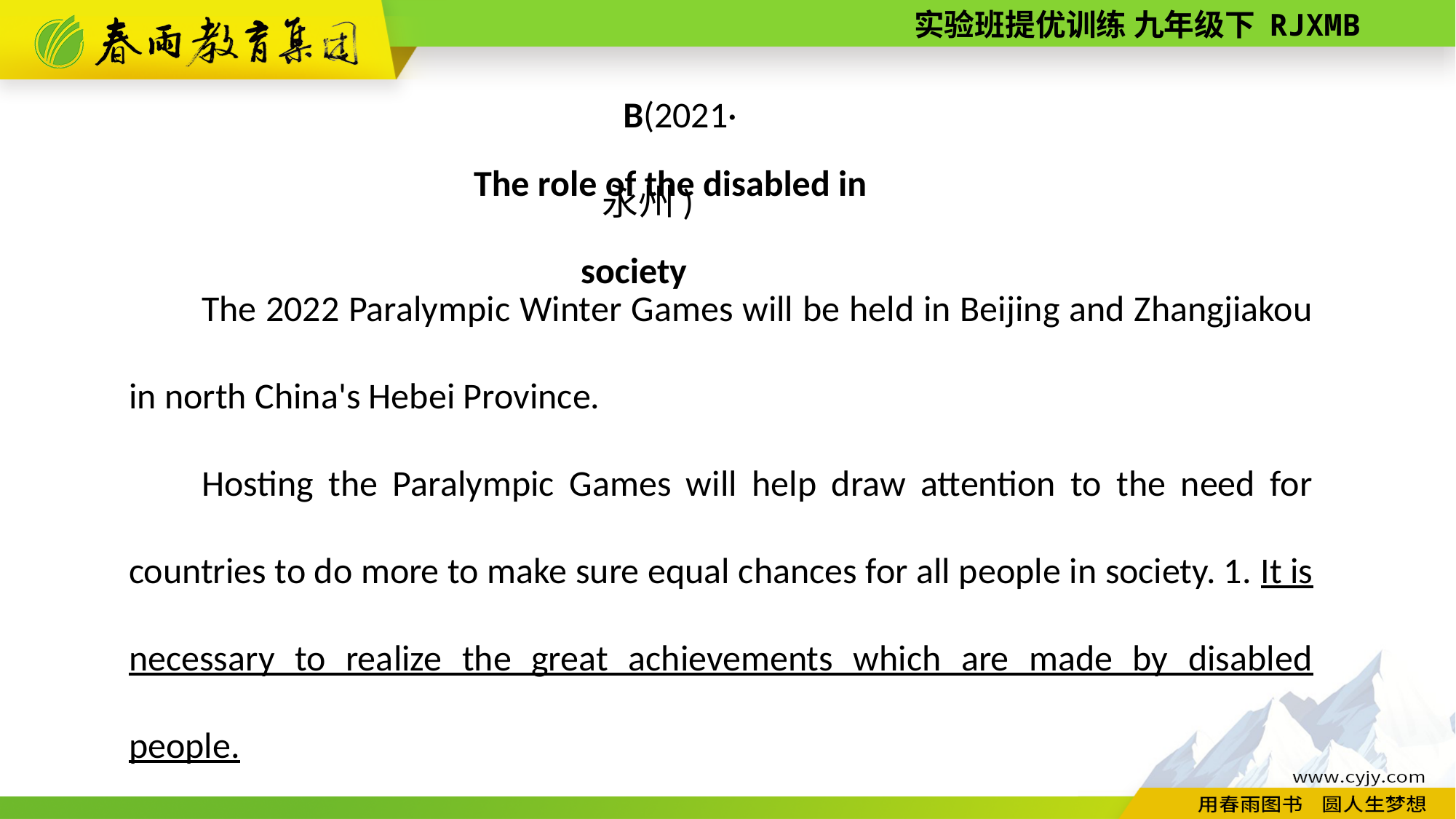

B(2021·永州)
The role of the disabled in society
The 2022 Paralympic Winter Games will be held in Beijing and Zhangjiakou in north China's Hebei Province.
Hosting the Paralympic Games will help draw attention to the need for countries to do more to make sure equal chances for all people in society. 1. It is necessary to realize the great achievements which are made by disabled people.